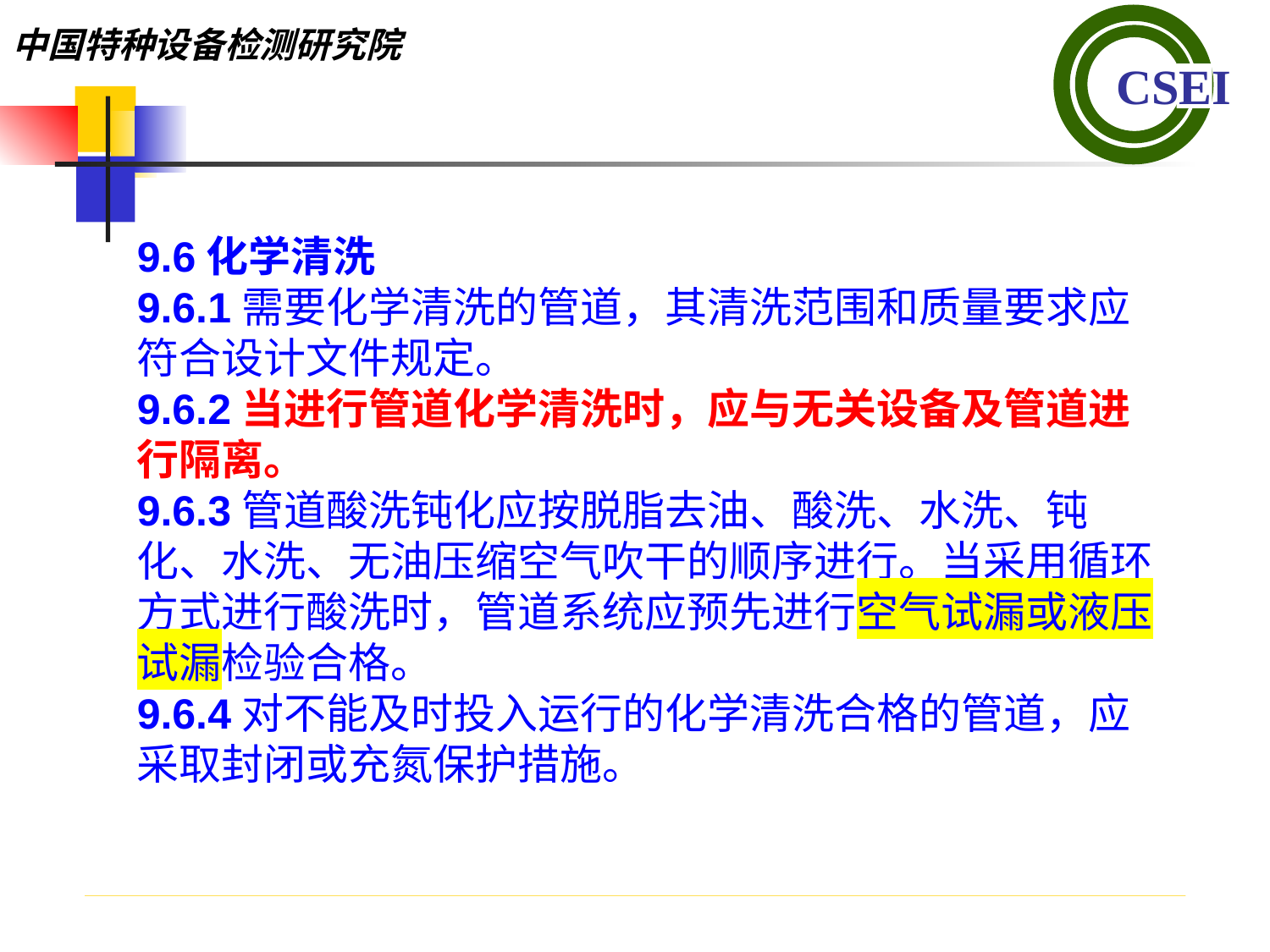

9.6化学清洗
9.6.1需要化学清洗的管道，其清洗范围和质量要求应符合设计文件规定。
9.6.2当进行管道化学清洗时，应与无关设备及管道进行隔离。
9.6.3管道酸洗钝化应按脱脂去油、酸洗、水洗、钝化、水洗、无油压缩空气吹干的顺序进行。当采用循环方式进行酸洗时，管道系统应预先进行空气试漏或液压试漏检验合格。
9.6.4对不能及时投入运行的化学清洗合格的管道，应采取封闭或充氮保护措施。